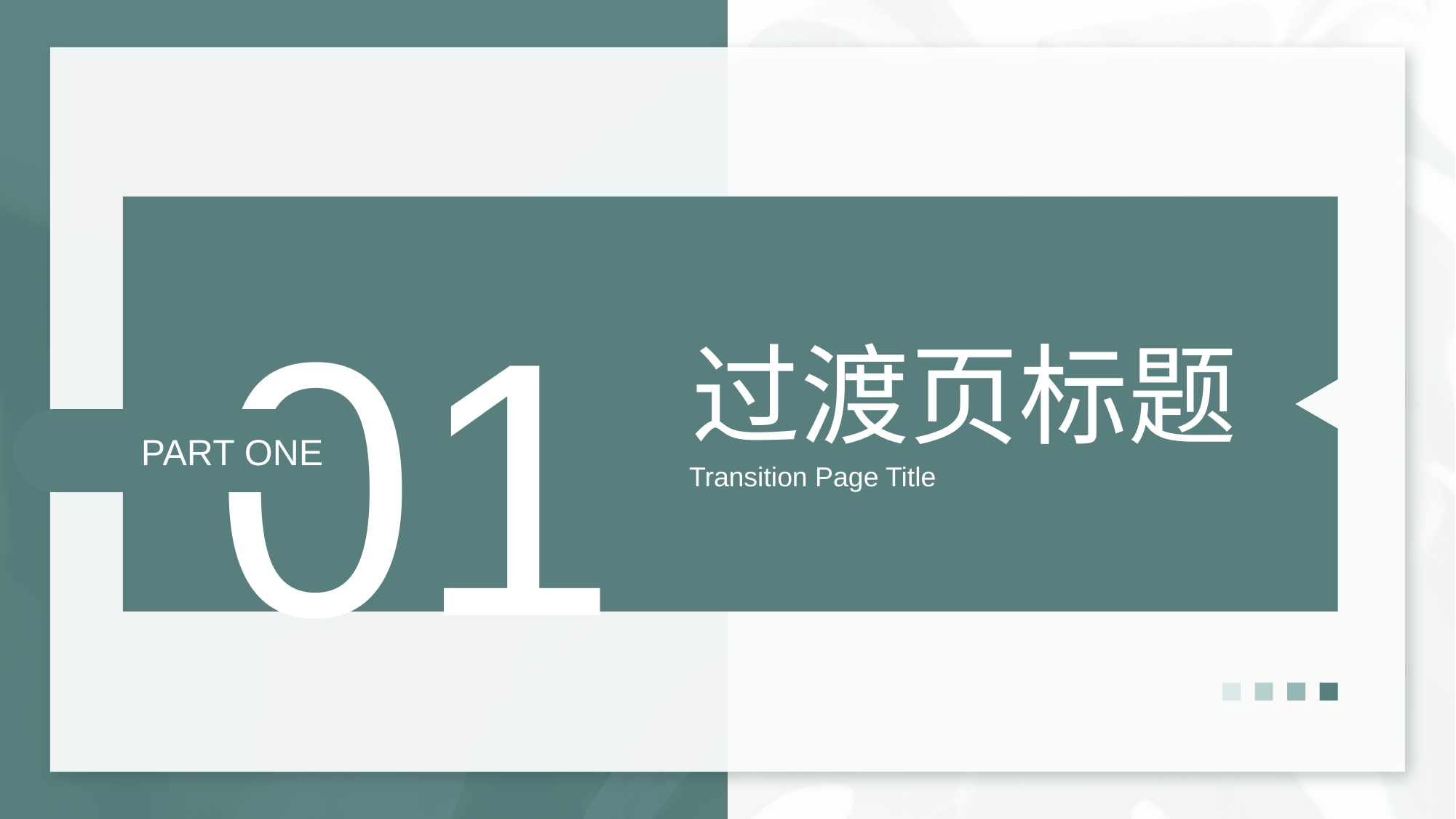

01
过渡页标题
Transition Page Title

PART ONE